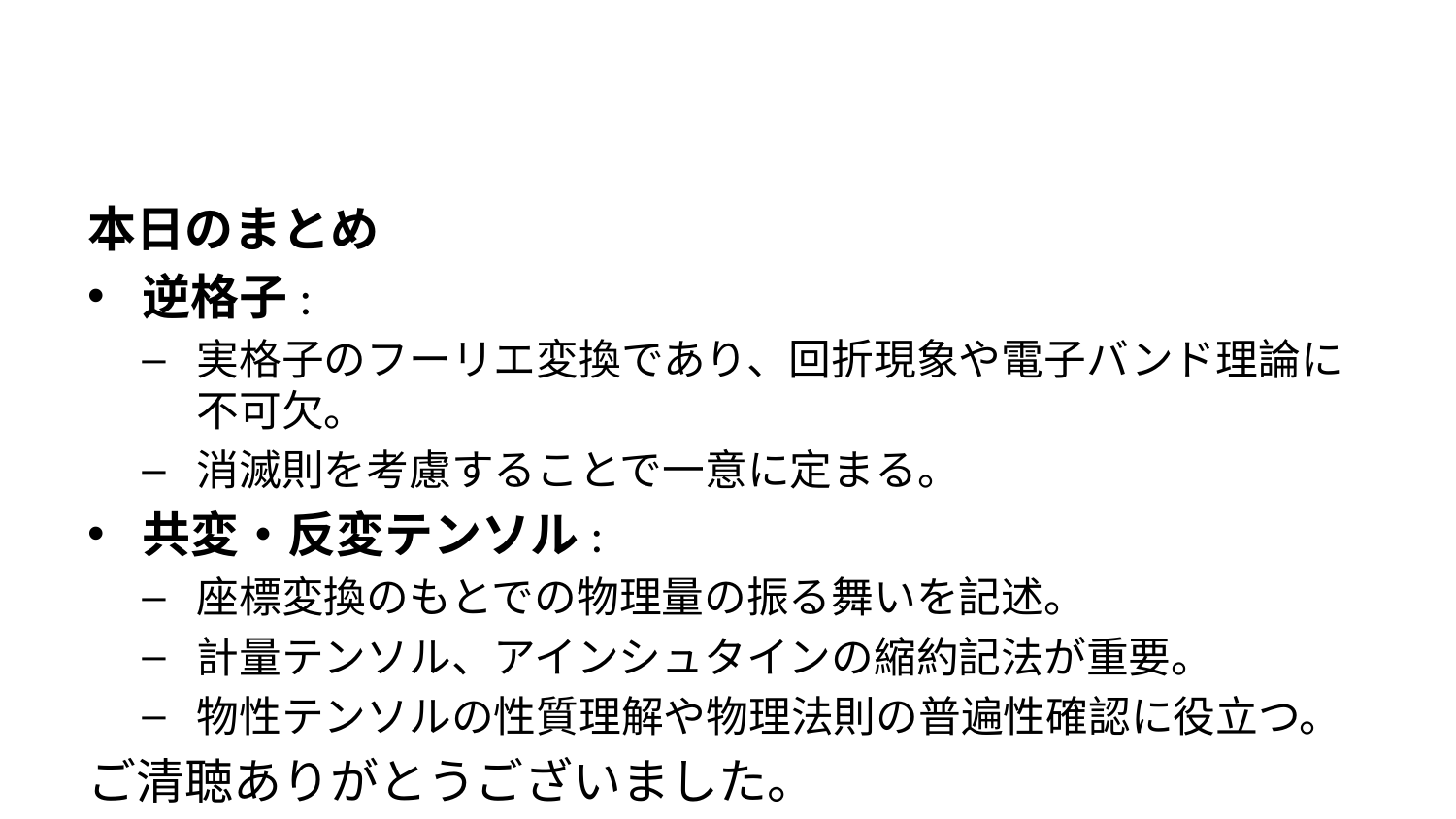

本日のまとめ
逆格子:
実格子のフーリエ変換であり、回折現象や電子バンド理論に不可欠。
消滅則を考慮することで一意に定まる。
共変・反変テンソル:
座標変換のもとでの物理量の振る舞いを記述。
計量テンソル、アインシュタインの縮約記法が重要。
物性テンソルの性質理解や物理法則の普遍性確認に役立つ。
ご清聴ありがとうございました。